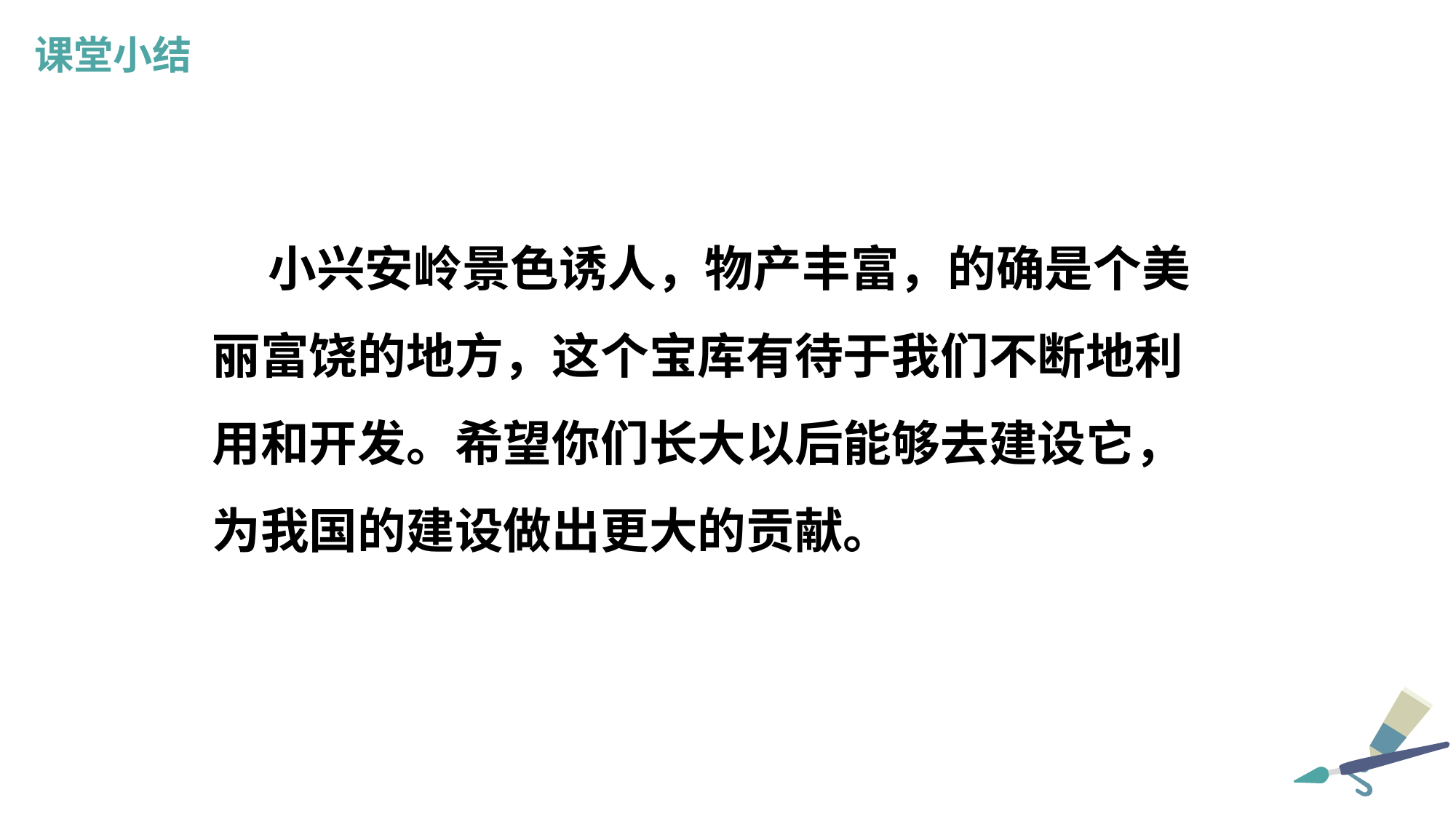

课堂小结
    小兴安岭景色诱人，物产丰富，的确是个美丽富饶的地方，这个宝库有待于我们不断地利用和开发。希望你们长大以后能够去建设它，为我国的建设做出更大的贡献。